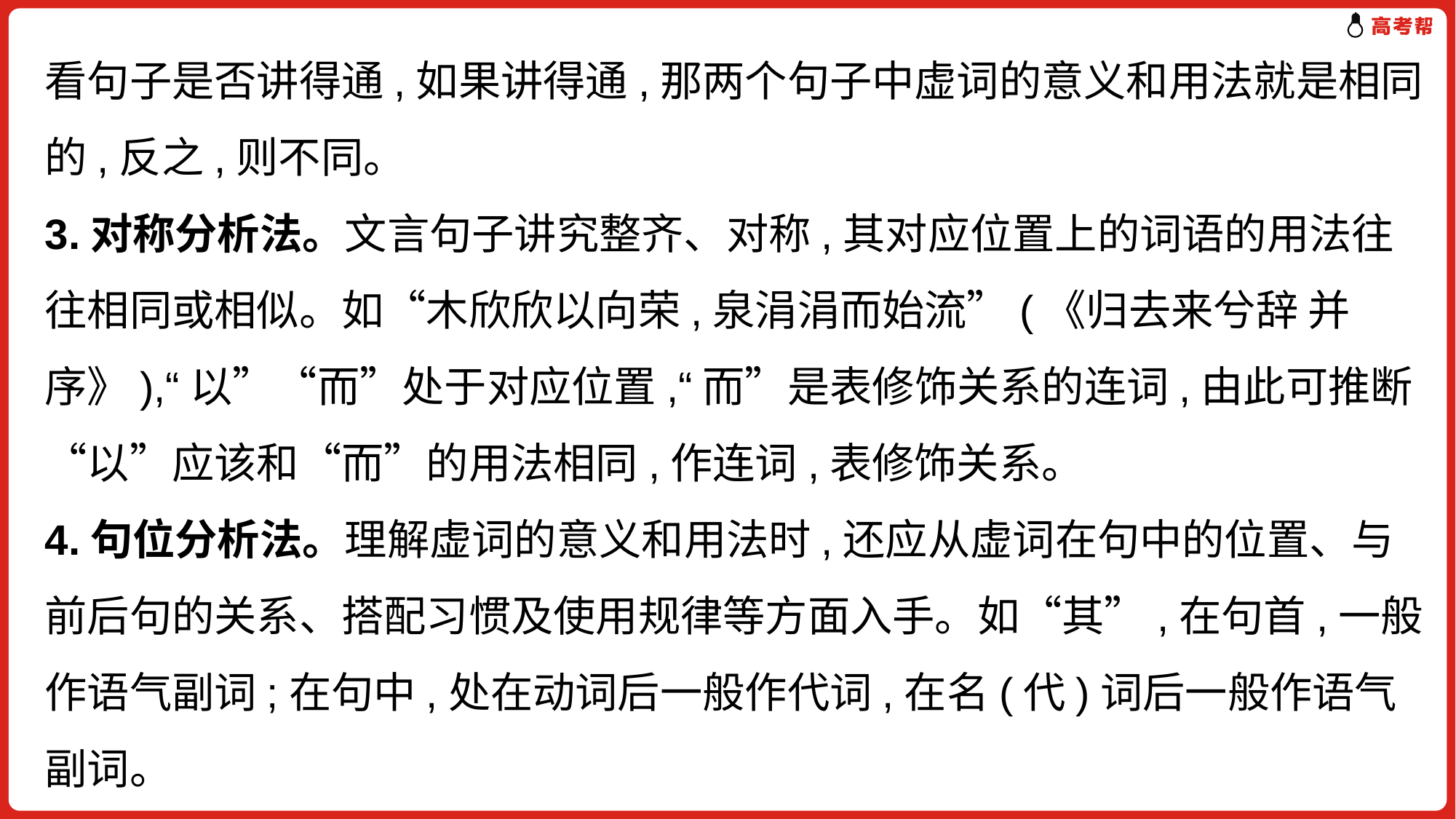

看句子是否讲得通,如果讲得通,那两个句子中虚词的意义和用法就是相同的,反之,则不同。
3.对称分析法。文言句子讲究整齐、对称,其对应位置上的词语的用法往往相同或相似。如“木欣欣以向荣,泉涓涓而始流”(《归去来兮辞 并序》),“以”“而”处于对应位置,“而”是表修饰关系的连词,由此可推断“以”应该和“而”的用法相同,作连词,表修饰关系。
4.句位分析法。理解虚词的意义和用法时,还应从虚词在句中的位置、与前后句的关系、搭配习惯及使用规律等方面入手。如“其”,在句首,一般作语气副词;在句中,处在动词后一般作代词,在名(代)词后一般作语气副词。
5.语法切入法。即通过分析句中的语法结构去理解虚词在句中的意义和用